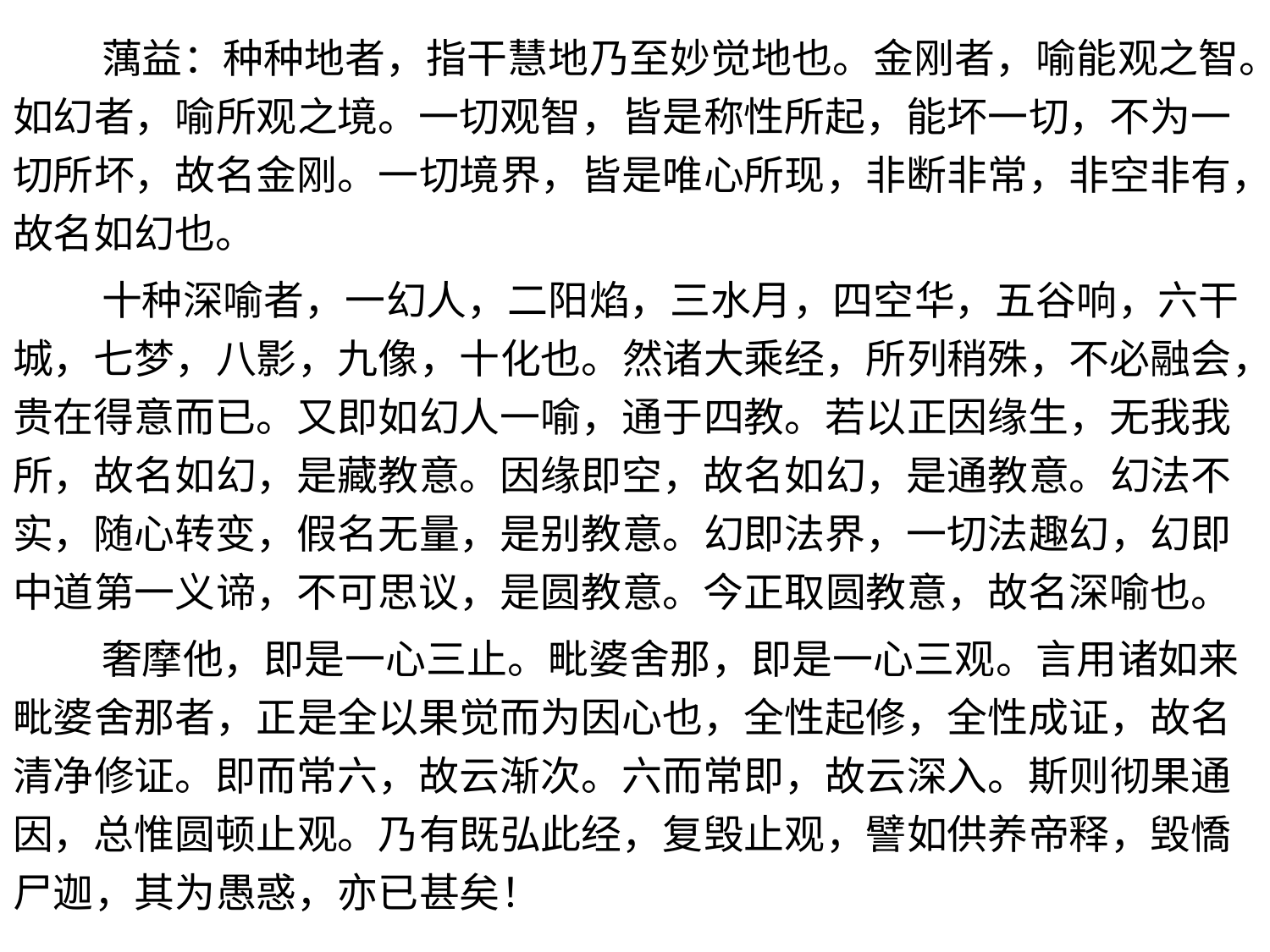

蕅益：种种地者，指干慧地乃至妙觉地也。金刚者，喻能观之智。如幻者，喻所观之境。一切观智，皆是称性所起，能坏一切，不为一切所坏，故名金刚。一切境界，皆是唯心所现，非断非常，非空非有，故名如幻也。
         十种深喻者，一幻人，二阳焰，三水月，四空华，五谷响，六干城，七梦，八影，九像，十化也。然诸大乘经，所列稍殊，不必融会，贵在得意而已。又即如幻人一喻，通于四教。若以正因缘生，无我我所，故名如幻，是藏教意。因缘即空，故名如幻，是通教意。幻法不实，随心转变，假名无量，是别教意。幻即法界，一切法趣幻，幻即中道第一义谛，不可思议，是圆教意。今正取圆教意，故名深喻也。
         奢摩他，即是一心三止。毗婆舍那，即是一心三观。言用诸如来毗婆舍那者，正是全以果觉而为因心也，全性起修，全性成证，故名清净修证。即而常六，故云渐次。六而常即，故云深入。斯则彻果通因，总惟圆顿止观。乃有既弘此经，复毁止观，譬如供养帝释，毁憍尸迦，其为愚惑，亦已甚矣！